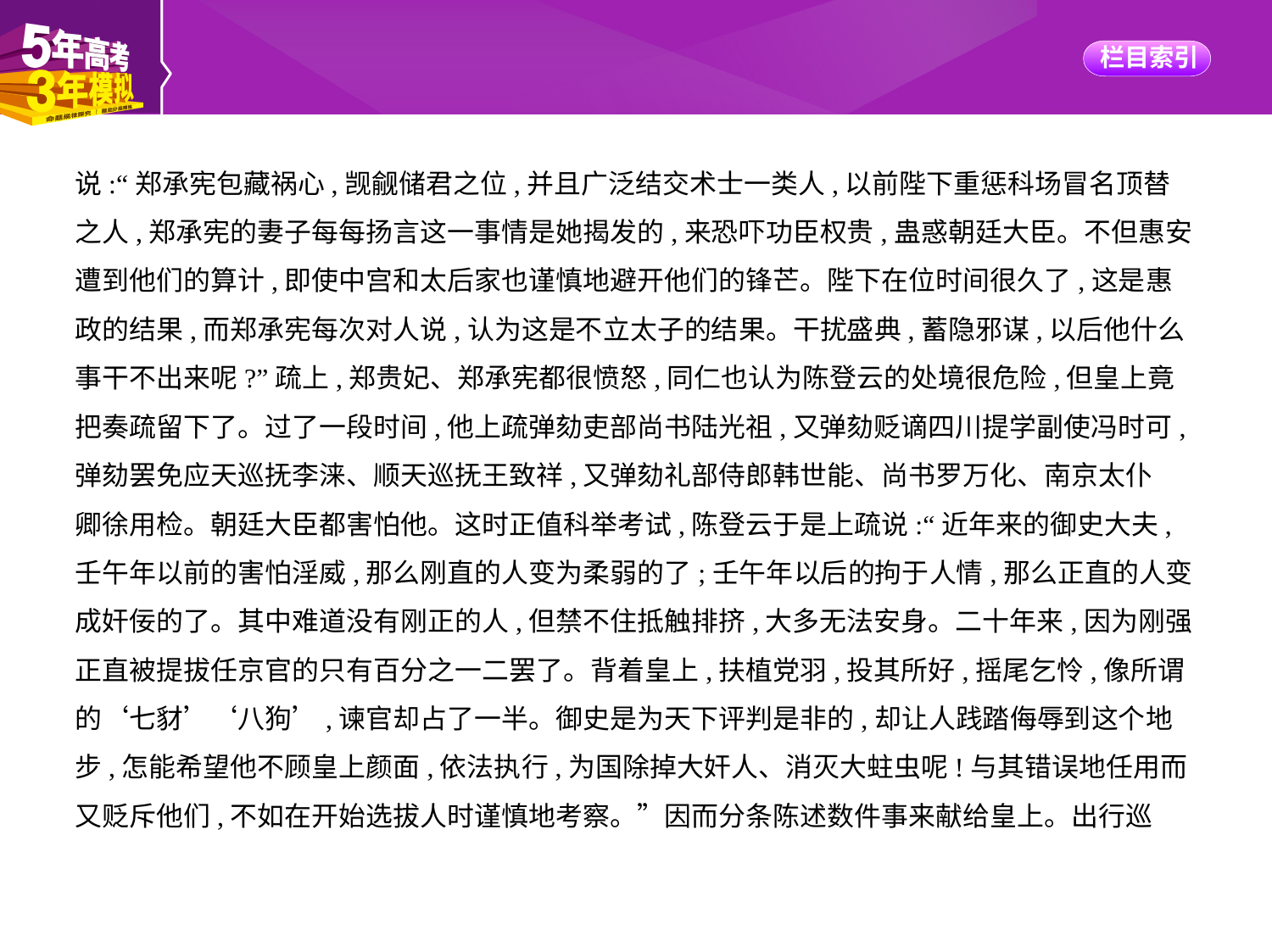

说:“郑承宪包藏祸心,觊觎储君之位,并且广泛结交术士一类人,以前陛下重惩科场冒名顶替
之人,郑承宪的妻子每每扬言这一事情是她揭发的,来恐吓功臣权贵,蛊惑朝廷大臣。不但惠安
遭到他们的算计,即使中宫和太后家也谨慎地避开他们的锋芒。陛下在位时间很久了,这是惠
政的结果,而郑承宪每次对人说,认为这是不立太子的结果。干扰盛典,蓄隐邪谋,以后他什么
事干不出来呢?”疏上,郑贵妃、郑承宪都很愤怒,同仁也认为陈登云的处境很危险,但皇上竟
把奏疏留下了。过了一段时间,他上疏弹劾吏部尚书陆光祖,又弹劾贬谪四川提学副使冯时可,
弹劾罢免应天巡抚李涞、顺天巡抚王致祥,又弹劾礼部侍郎韩世能、尚书罗万化、南京太仆
卿徐用检。朝廷大臣都害怕他。这时正值科举考试,陈登云于是上疏说:“近年来的御史大夫,
壬午年以前的害怕淫威,那么刚直的人变为柔弱的了;壬午年以后的拘于人情,那么正直的人变
成奸佞的了。其中难道没有刚正的人,但禁不住抵触排挤,大多无法安身。二十年来,因为刚强
正直被提拔任京官的只有百分之一二罢了。背着皇上,扶植党羽,投其所好,摇尾乞怜,像所谓
的‘七豺’‘八狗’,谏官却占了一半。御史是为天下评判是非的,却让人践踏侮辱到这个地
步,怎能希望他不顾皇上颜面,依法执行,为国除掉大奸人、消灭大蛀虫呢!与其错误地任用而
又贬斥他们,不如在开始选拔人时谨慎地考察。”因而分条陈述数件事来献给皇上。出行巡